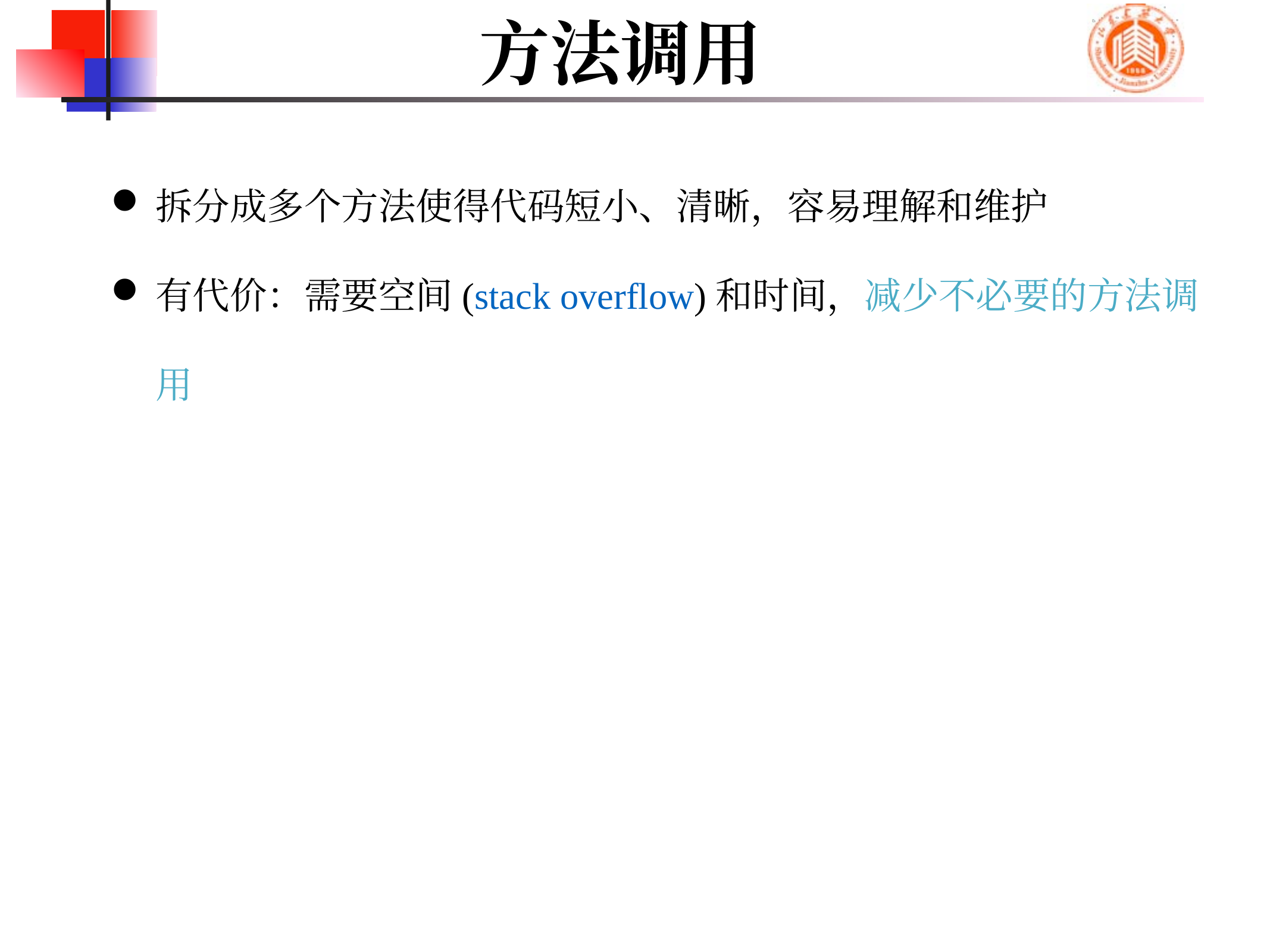

# 方法调用
拆分成多个方法使得代码短小、清晰，容易理解和维护
有代价：需要空间(stack overflow)和时间，减少不必要的方法调用